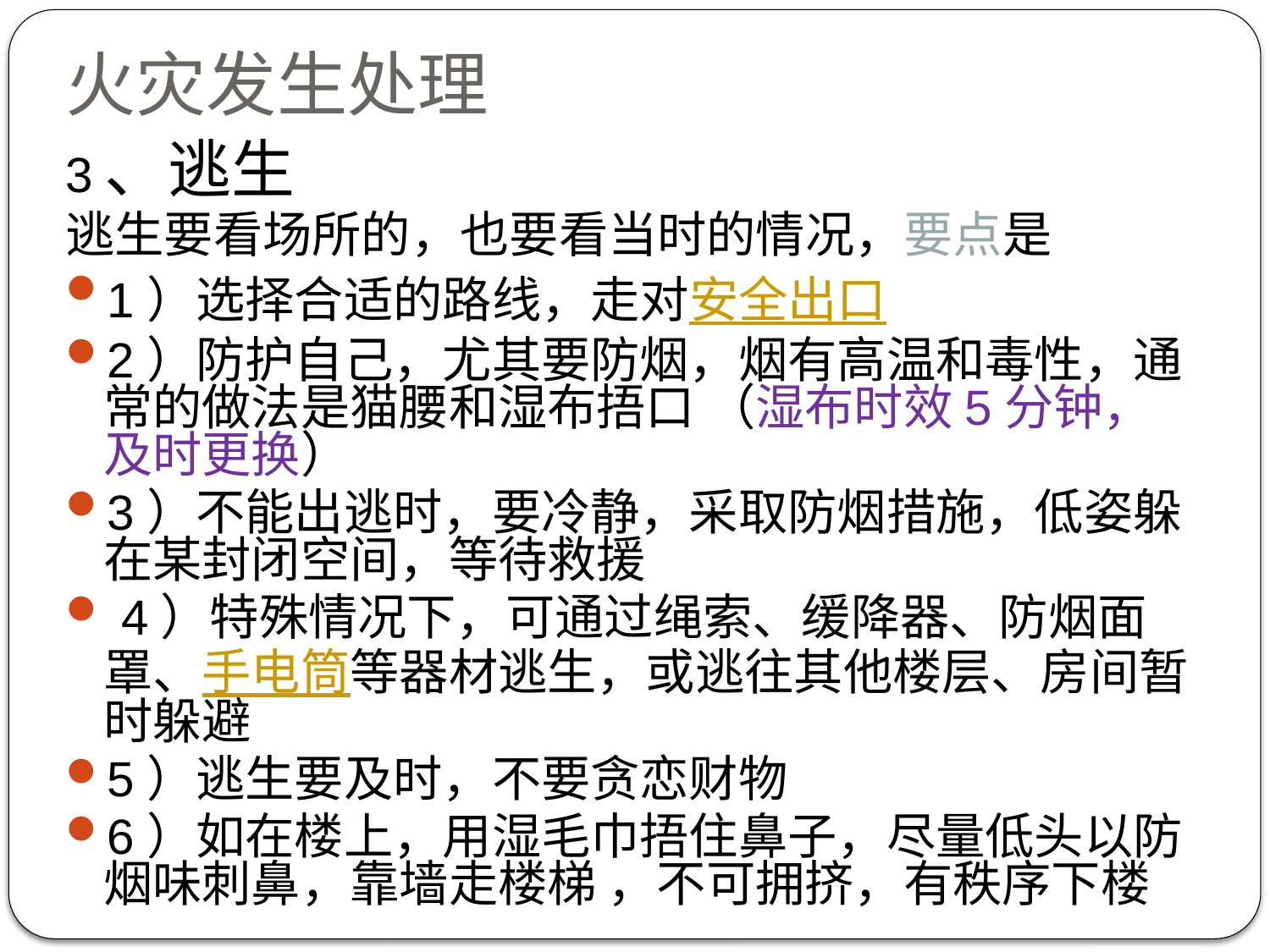

# 火灾发生处理
3、逃生
逃生要看场所的，也要看当时的情况，要点是
1）选择合适的路线，走对安全出口
2）防护自己，尤其要防烟，烟有高温和毒性，通常的做法是猫腰和湿布捂口 （湿布时效5分钟，及时更换）
3）不能出逃时，要冷静，采取防烟措施，低姿躲在某封闭空间，等待救援
 4）特殊情况下，可通过绳索、缓降器、防烟面罩、手电筒等器材逃生，或逃往其他楼层、房间暂时躲避
5）逃生要及时，不要贪恋财物
6）如在楼上，用湿毛巾捂住鼻子，尽量低头以防烟味刺鼻，靠墙走楼梯 ，不可拥挤，有秩序下楼